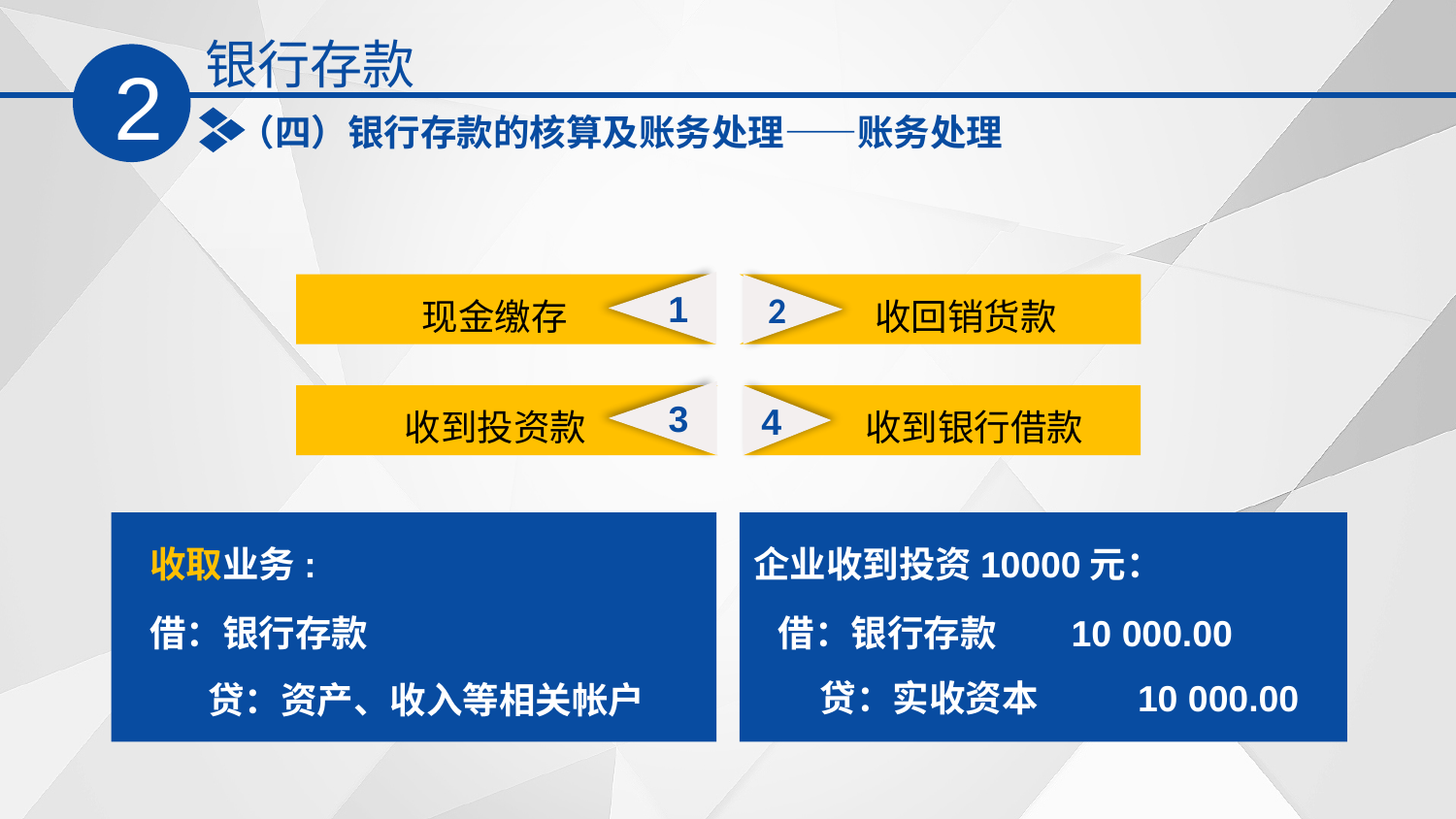

银行存款
2

（四）银行存款的核算及账务处理——账务处理

1
现金缴存
        收回销货款
2
3
收到投资款
    收到银行借款
4

企业收到投资10000元：
收取业务:
借：银行存款
      贷：资产、收入等相关帐户
借：银行存款        10 000.00
    贷：实收资本           10 000.00